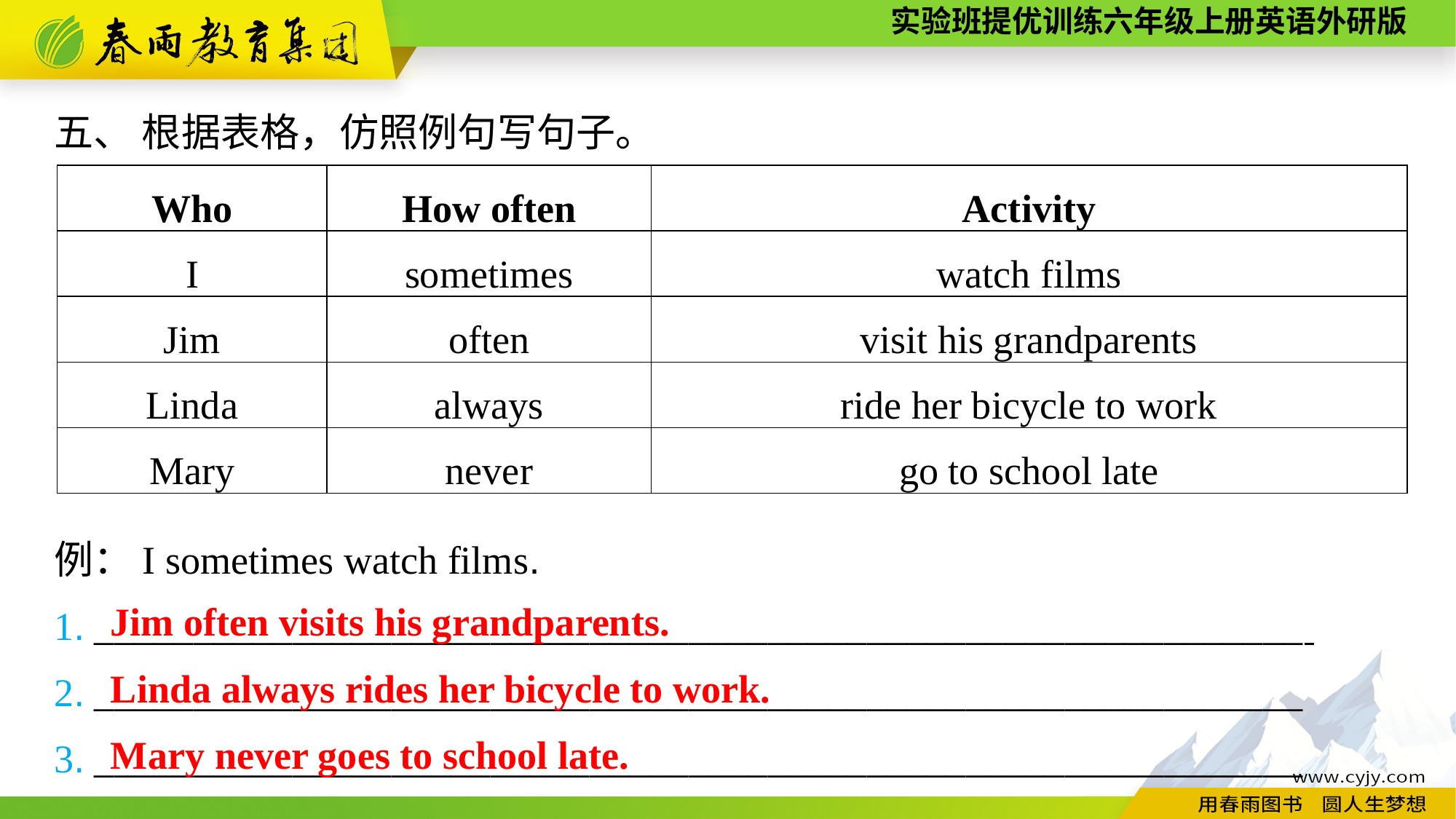

五、 根据表格，仿照例句写句子。

例：I sometimes watch films.
1. _____________________________________________________________
2. _____________________________________________________________
3. _____________________________________________________________
| Who | How often | Activity |
| --- | --- | --- |
| I | sometimes | watch films |
| Jim | often | visit his grandparents |
| Linda | always | ride her bicycle to work |
| Mary | never | go to school late |
Jim often visits his grandparents.
Linda always rides her bicycle to work.
Mary never goes to school late.